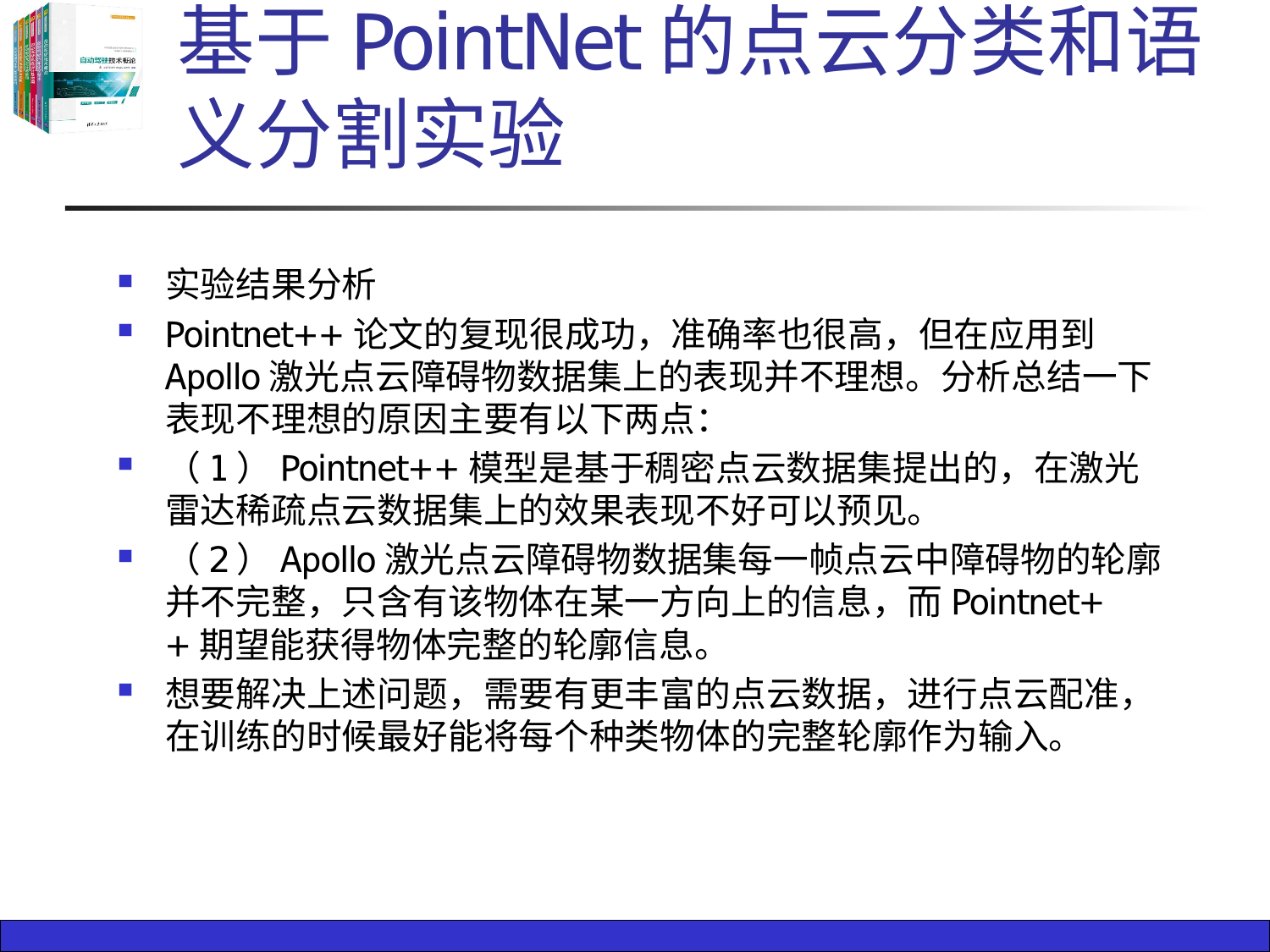

# 基于PointNet的点云分类和语义分割实验
实验结果分析
Pointnet++论文的复现很成功，准确率也很高，但在应用到Apollo激光点云障碍物数据集上的表现并不理想。分析总结一下表现不理想的原因主要有以下两点：
（1）Pointnet++模型是基于稠密点云数据集提出的，在激光雷达稀疏点云数据集上的效果表现不好可以预见。
（2）Apollo激光点云障碍物数据集每一帧点云中障碍物的轮廓并不完整，只含有该物体在某一方向上的信息，而Pointnet++期望能获得物体完整的轮廓信息。
想要解决上述问题，需要有更丰富的点云数据，进行点云配准，在训练的时候最好能将每个种类物体的完整轮廓作为输入。